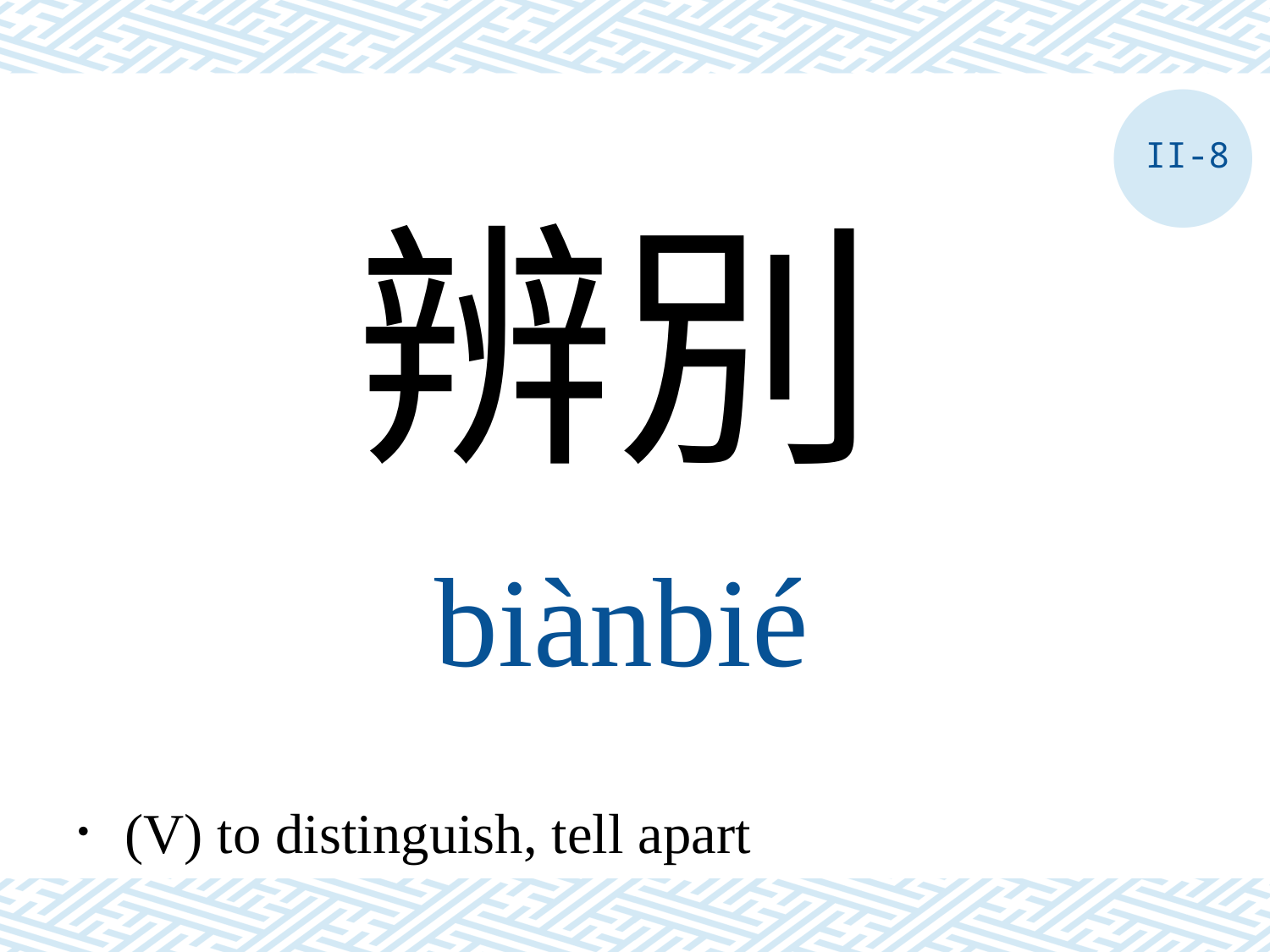

II-8

辨別
biànbié
．(V) to distinguish, tell apart